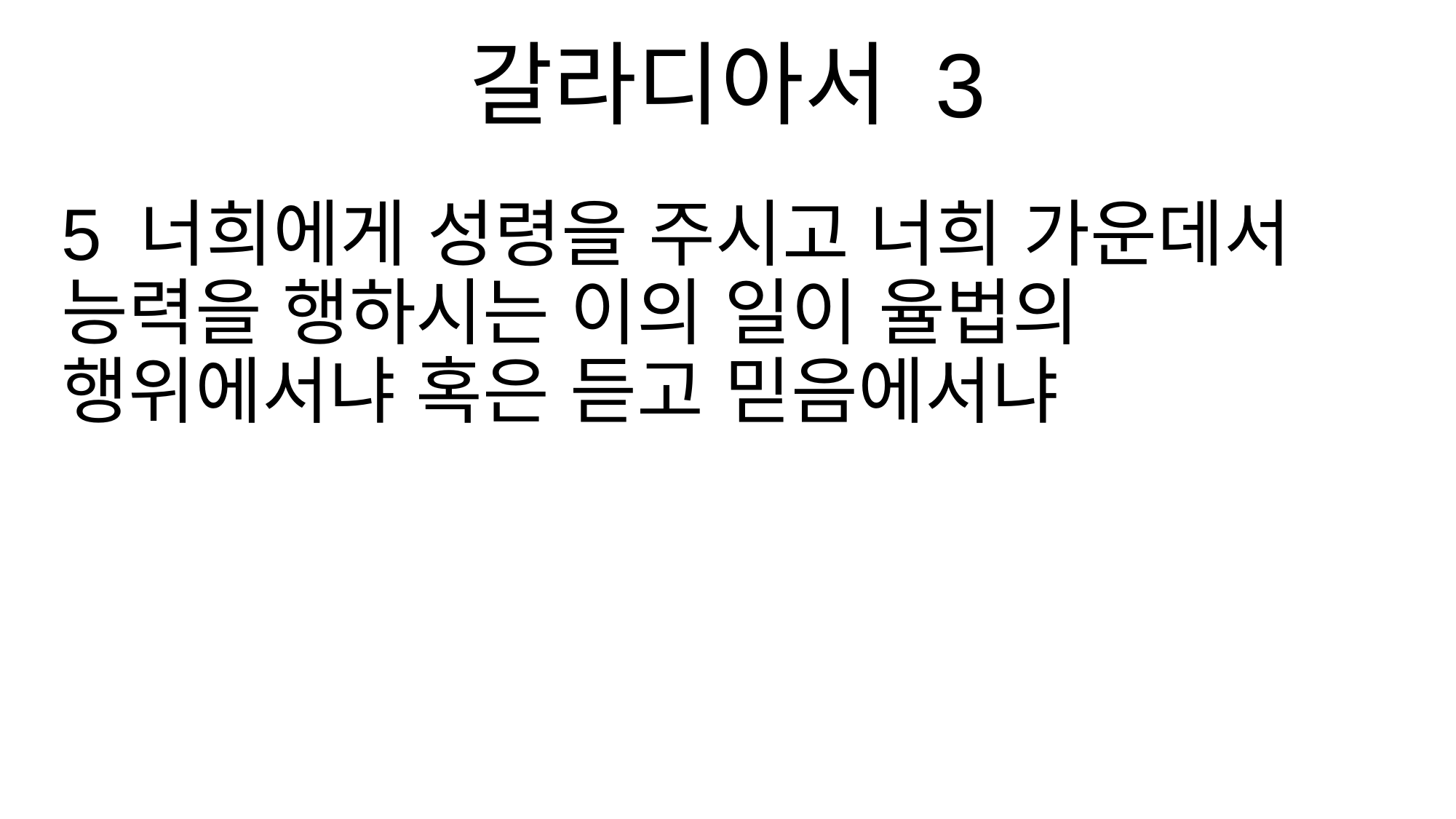

갈라디아서 3
5 너희에게 성령을 주시고 너희 가운데서 능력을 행하시는 이의 일이 율법의 행위에서냐 혹은 듣고 믿음에서냐